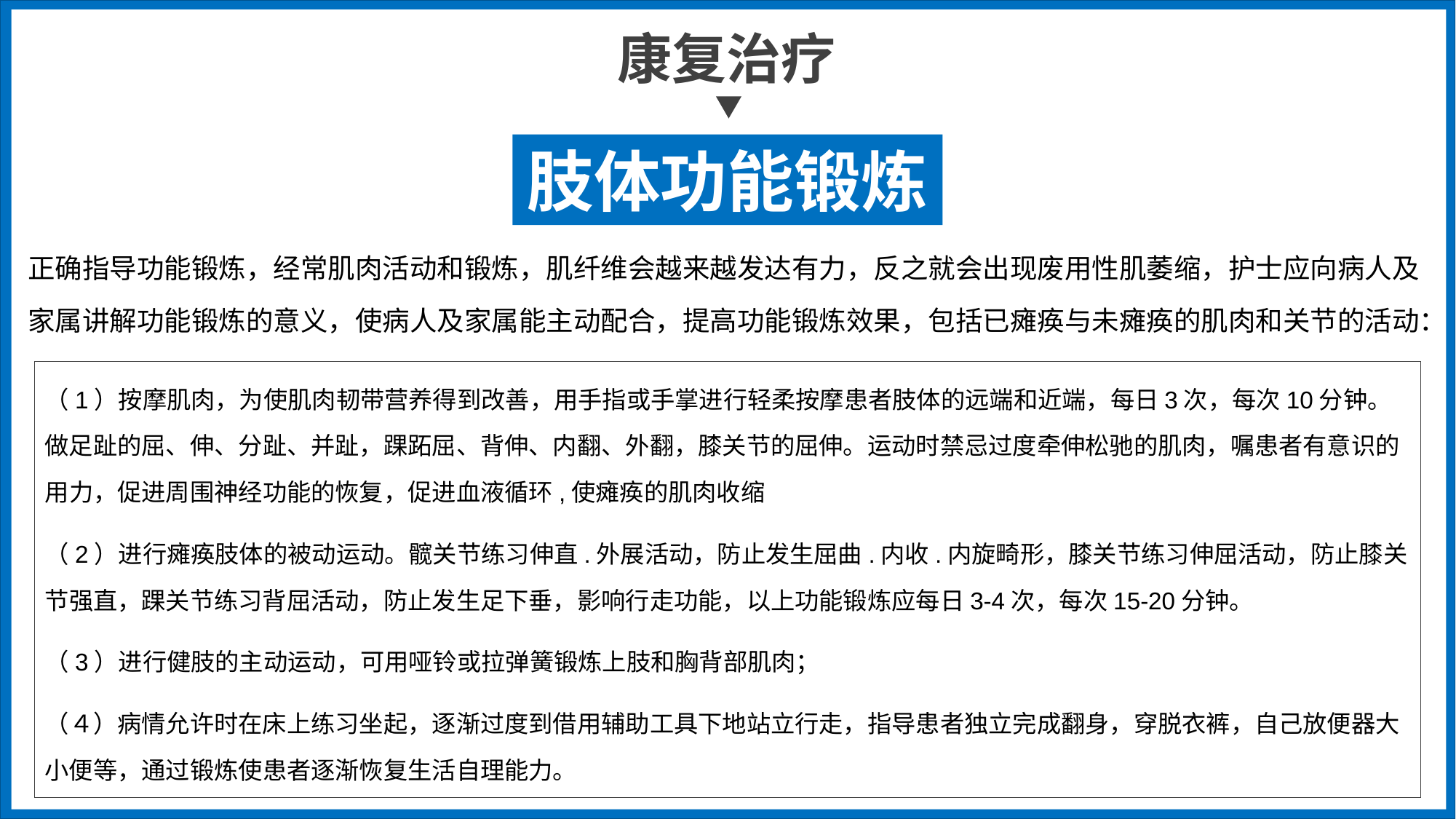

肢体功能锻炼
正确指导功能锻炼，经常肌肉活动和锻炼，肌纤维会越来越发达有力，反之就会出现废用性肌萎缩，护士应向病人及家属讲解功能锻炼的意义，使病人及家属能主动配合，提高功能锻炼效果，包括已瘫痪与未瘫痪的肌肉和关节的活动：
（1）按摩肌肉，为使肌肉韧带营养得到改善，用手指或手掌进行轻柔按摩患者肢体的远端和近端，每日3次，每次10分钟。做足趾的屈、伸、分趾、并趾，踝跖屈、背伸、内翻、外翻，膝关节的屈伸。运动时禁忌过度牵伸松驰的肌肉，嘱患者有意识的用力，促进周围神经功能的恢复，促进血液循环,使瘫痪的肌肉收缩
（2）进行瘫痪肢体的被动运动。髋关节练习伸直.外展活动，防止发生屈曲.内收.内旋畸形，膝关节练习伸屈活动，防止膝关节强直，踝关节练习背屈活动，防止发生足下垂，影响行走功能，以上功能锻炼应每日3-4次，每次15-20分钟。
（3）进行健肢的主动运动，可用哑铃或拉弹簧锻炼上肢和胸背部肌肉；
（４）病情允许时在床上练习坐起，逐渐过度到借用辅助工具下地站立行走，指导患者独立完成翻身，穿脱衣裤，自己放便器大小便等，通过锻炼使患者逐渐恢复生活自理能力。